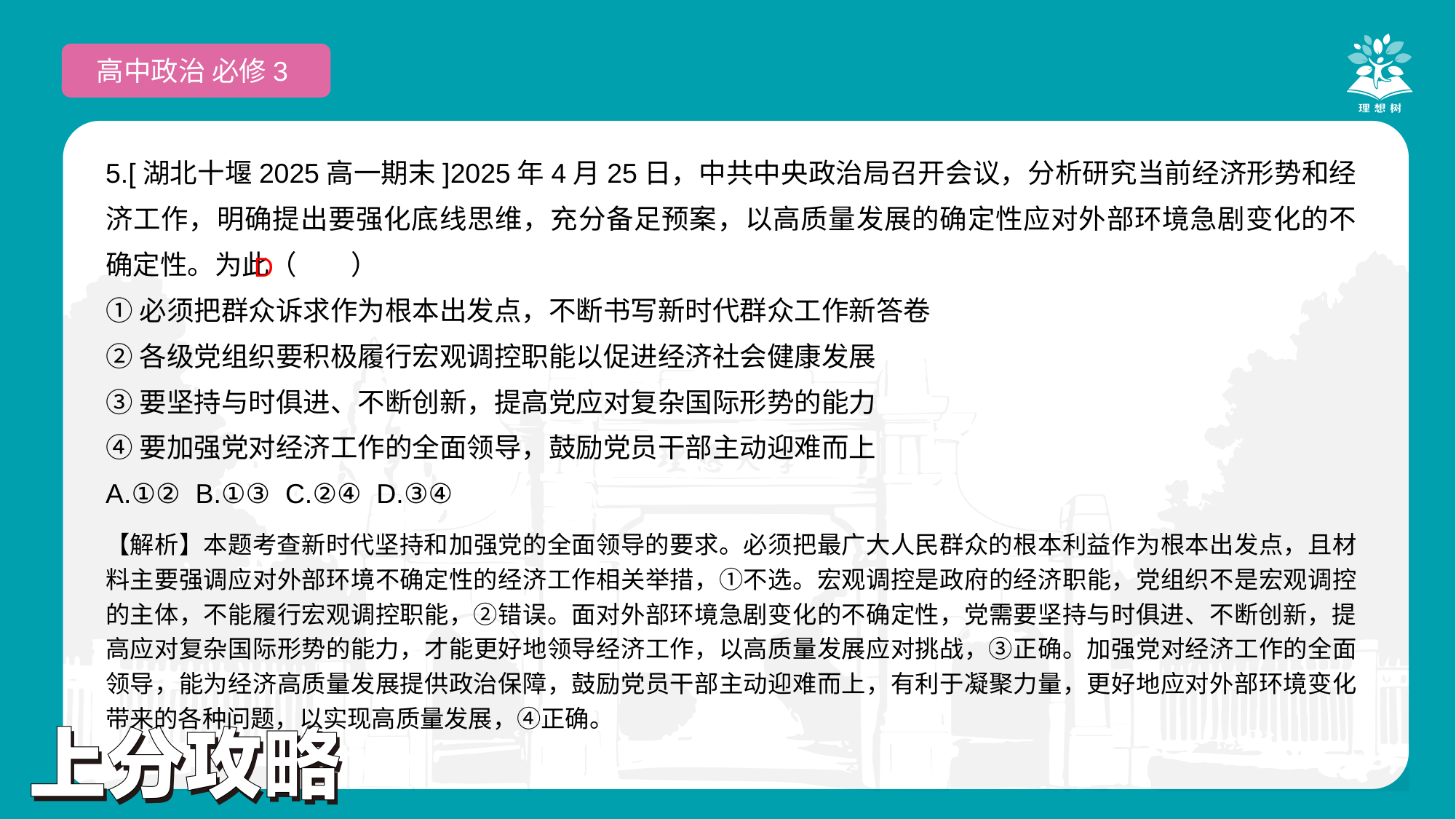

高中政治 必修3
5.[湖北十堰2025高一期末]2025年4月25日，中共中央政治局召开会议，分析研究当前经济形势和经济工作，明确提出要强化底线思维，充分备足预案，以高质量发展的确定性应对外部环境急剧变化的不确定性。为此（　　）
①必须把群众诉求作为根本出发点，不断书写新时代群众工作新答卷
②各级党组织要积极履行宏观调控职能以促进经济社会健康发展
③要坚持与时俱进、不断创新，提高党应对复杂国际形势的能力
④要加强党对经济工作的全面领导，鼓励党员干部主动迎难而上
A.①②  B.①③  C.②④  D.③④
 D
【解析】本题考查新时代坚持和加强党的全面领导的要求。必须把最广大人民群众的根本利益作为根本出发点，且材料主要强调应对外部环境不确定性的经济工作相关举措，①不选。宏观调控是政府的经济职能，党组织不是宏观调控的主体，不能履行宏观调控职能，②错误。面对外部环境急剧变化的不确定性，党需要坚持与时俱进、不断创新，提高应对复杂国际形势的能力，才能更好地领导经济工作，以高质量发展应对挑战，③正确。加强党对经济工作的全面领导，能为经济高质量发展提供政治保障，鼓励党员干部主动迎难而上，有利于凝聚力量，更好地应对外部环境变化带来的各种问题，以实现高质量发展，④正确。